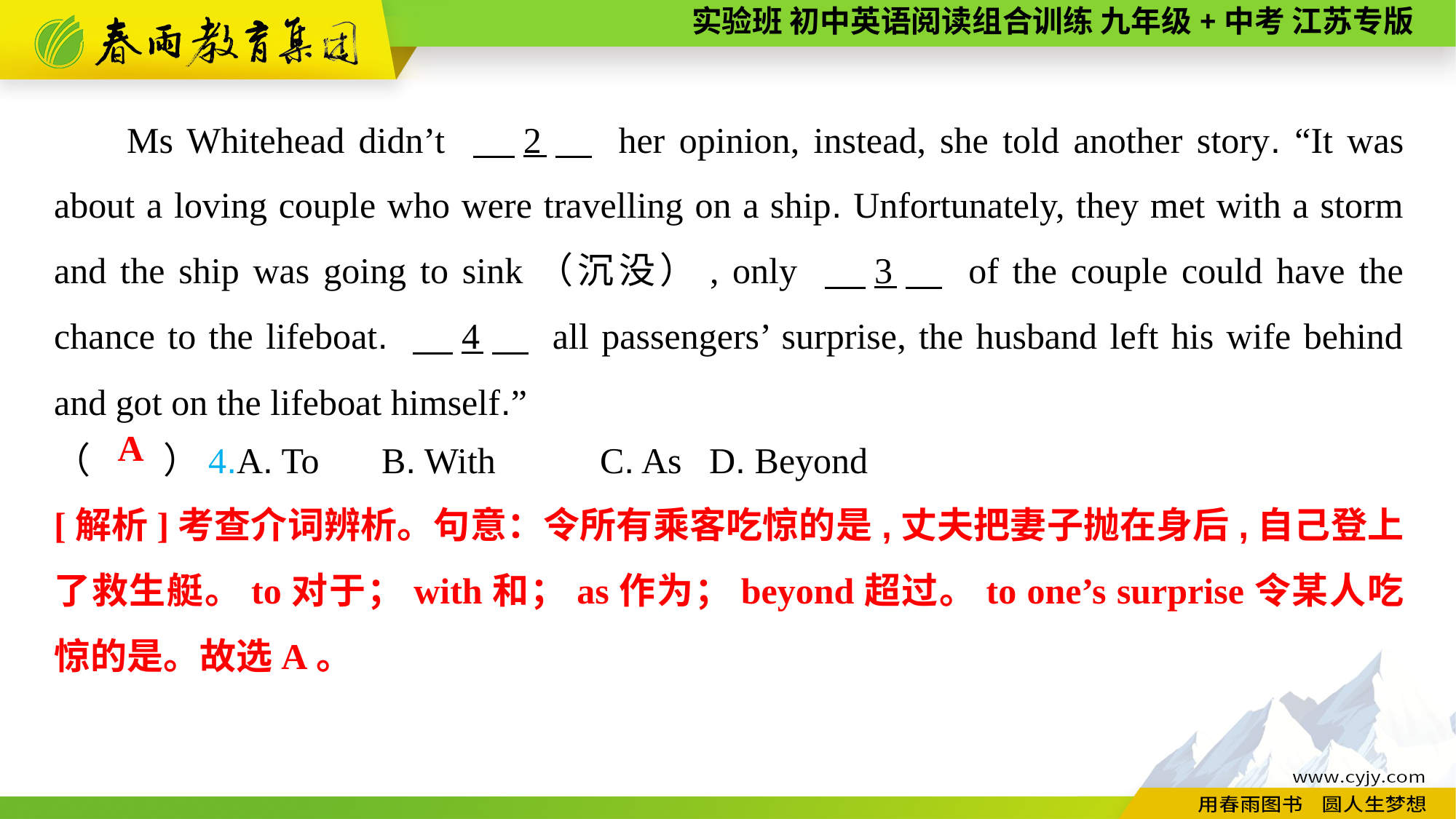

Ms Whitehead didn’t 　2　 her opinion, instead, she told another story. “It was about a loving couple who were travelling on a ship. Unfortunately, they met with a storm and the ship was going to sink（沉没）, only 　3　 of the couple could have the chance to the lifeboat. 　4　 all passengers’ surprise, the husband left his wife behind and got on the lifeboat himself.”
（　　）4.A. To	B. With	C. As	D. Beyond
A
[解析]考查介词辨析。句意：令所有乘客吃惊的是,丈夫把妻子抛在身后,自己登上了救生艇。to对于；with和；as作为；beyond超过。to one’s surprise令某人吃惊的是。故选A。